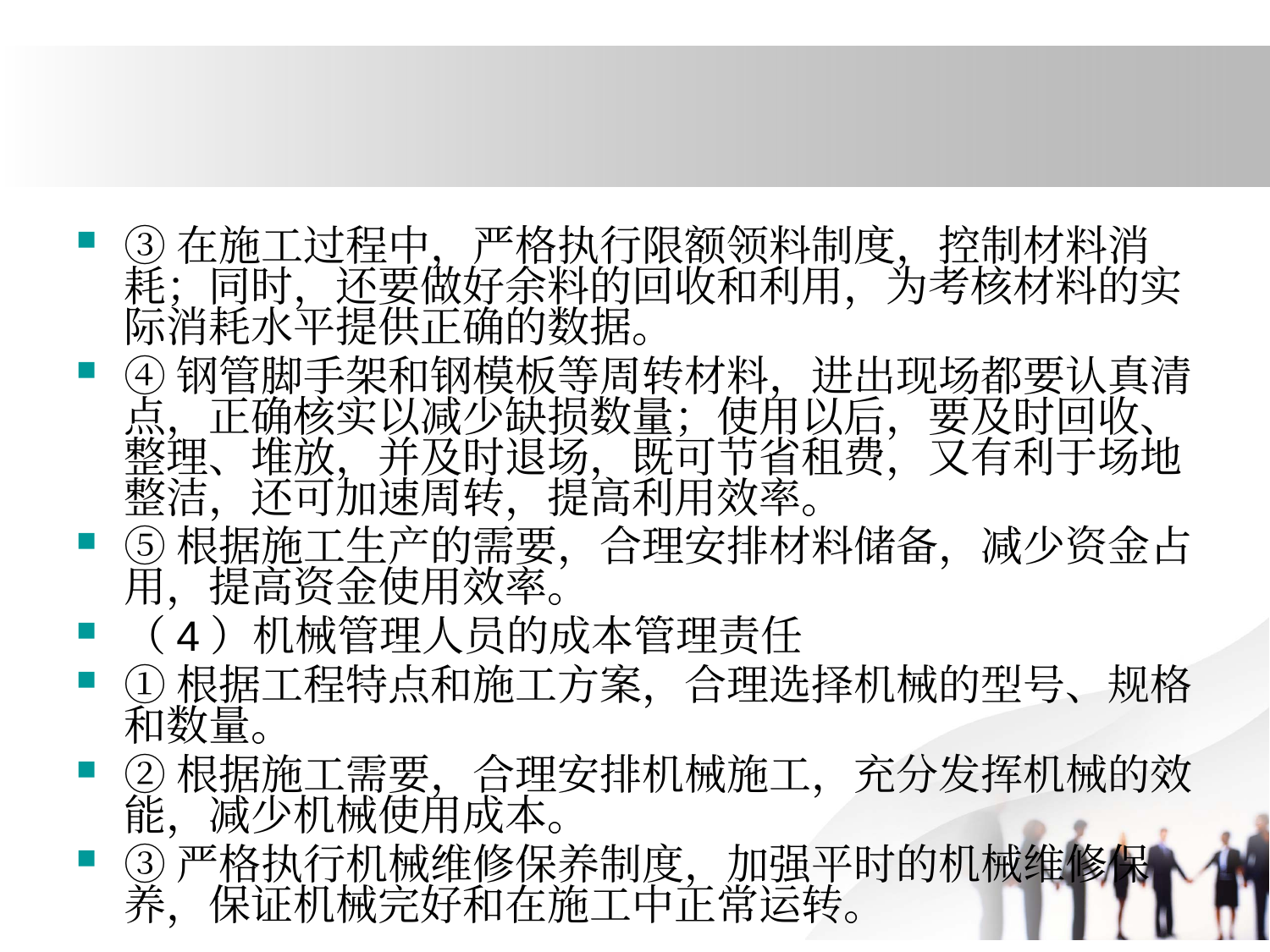

#
③在施工过程中，严格执行限额领料制度，控制材料消耗；同时，还要做好余料的回收和利用，为考核材料的实际消耗水平提供正确的数据。
④钢管脚手架和钢模板等周转材料，进出现场都要认真清点，正确核实以减少缺损数量；使用以后，要及时回收、整理、堆放，并及时退场，既可节省租费，又有利于场地整洁，还可加速周转，提高利用效率。
⑤根据施工生产的需要，合理安排材料储备，减少资金占用，提高资金使用效率。
（4）机械管理人员的成本管理责任
①根据工程特点和施工方案，合理选择机械的型号、规格和数量。
②根据施工需要，合理安排机械施工，充分发挥机械的效能，减少机械使用成本。
③严格执行机械维修保养制度，加强平时的机械维修保养，保证机械完好和在施工中正常运转。